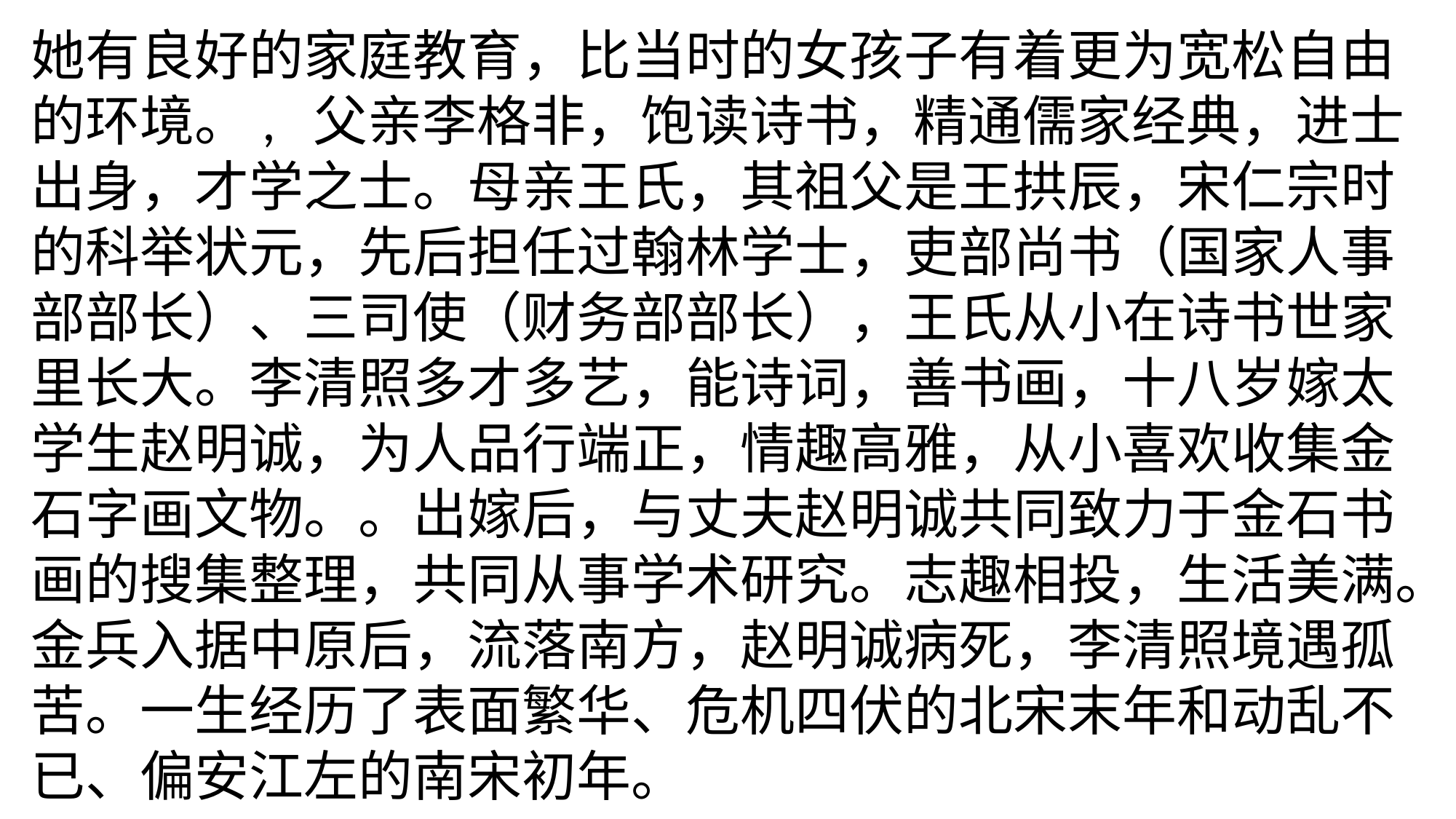

她有良好的家庭教育，比当时的女孩子有着更为宽松自由的环境。,  父亲李格非，饱读诗书，精通儒家经典，进士出身，才学之士。母亲王氏，其祖父是王拱辰，宋仁宗时的科举状元，先后担任过翰林学士，吏部尚书（国家人事部部长）、三司使（财务部部长），王氏从小在诗书世家里长大。李清照多才多艺，能诗词，善书画，十八岁嫁太学生赵明诚，为人品行端正，情趣高雅，从小喜欢收集金石字画文物。。出嫁后，与丈夫赵明诚共同致力于金石书画的搜集整理，共同从事学术研究。志趣相投，生活美满。金兵入据中原后，流落南方，赵明诚病死，李清照境遇孤苦。一生经历了表面繁华、危机四伏的北宋末年和动乱不已、偏安江左的南宋初年。